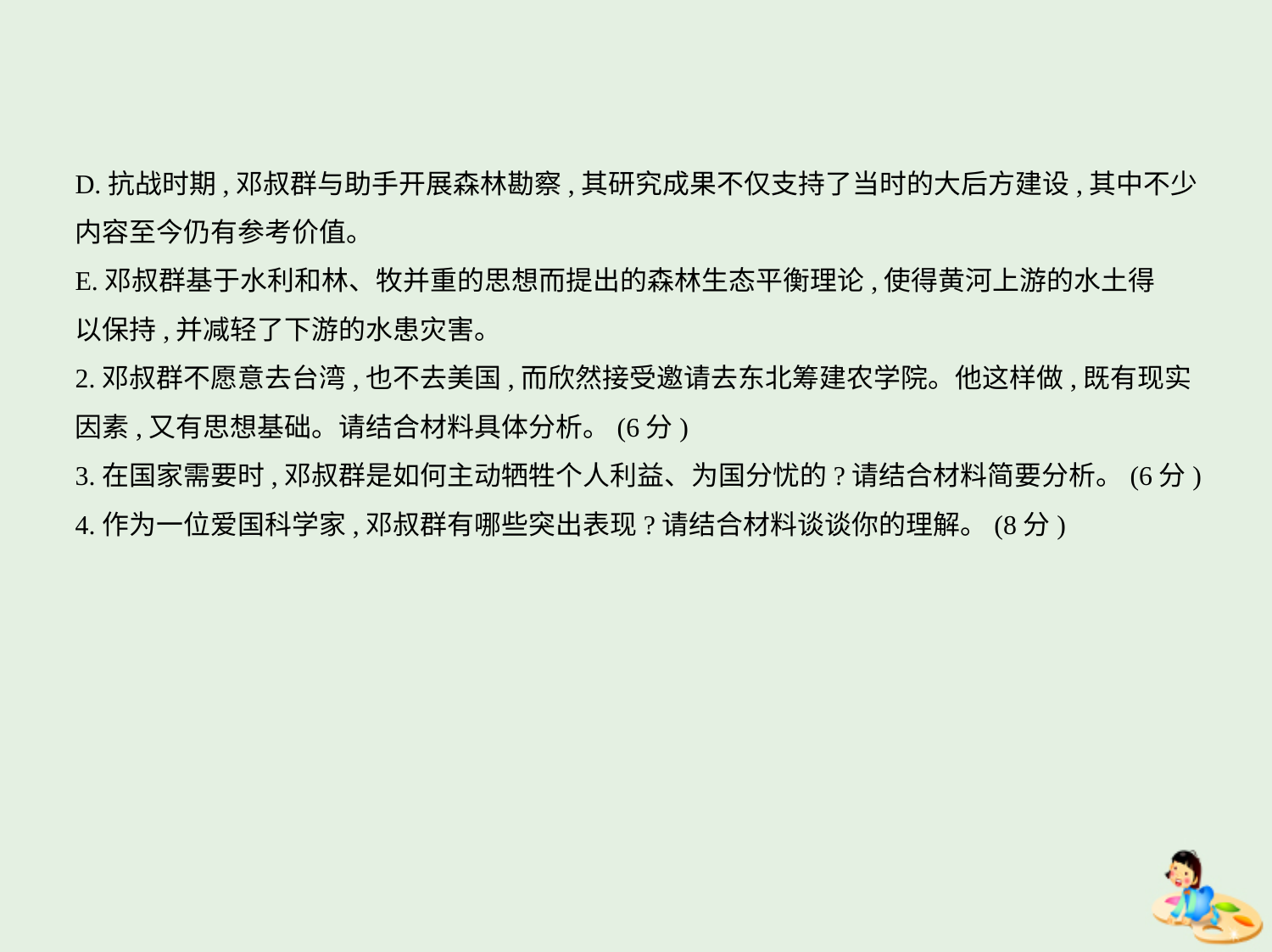

D.抗战时期,邓叔群与助手开展森林勘察,其研究成果不仅支持了当时的大后方建设,其中不少
内容至今仍有参考价值。
E.邓叔群基于水利和林、牧并重的思想而提出的森林生态平衡理论,使得黄河上游的水土得
以保持,并减轻了下游的水患灾害。
2.邓叔群不愿意去台湾,也不去美国,而欣然接受邀请去东北筹建农学院。他这样做,既有现实
因素,又有思想基础。请结合材料具体分析。(6分)
3.在国家需要时,邓叔群是如何主动牺牲个人利益、为国分忧的?请结合材料简要分析。(6分)
4.作为一位爱国科学家,邓叔群有哪些突出表现?请结合材料谈谈你的理解。(8分)